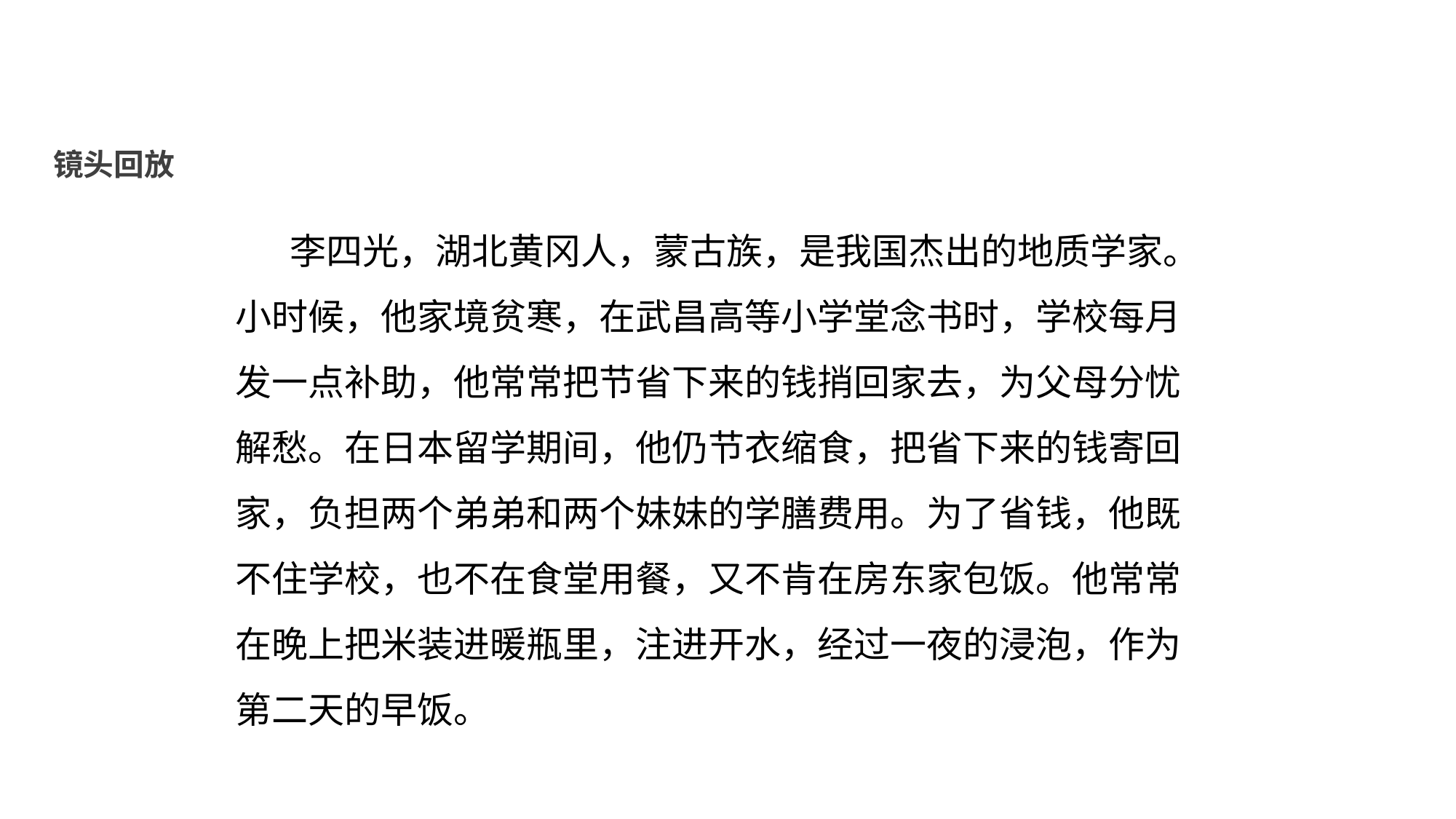

镜头回放
李四光，湖北黄冈人，蒙古族，是我国杰出的地质学家。小时候，他家境贫寒，在武昌高等小学堂念书时，学校每月发一点补助，他常常把节省下来的钱捎回家去，为父母分忧解愁。在日本留学期间，他仍节衣缩食，把省下来的钱寄回家，负担两个弟弟和两个妹妹的学膳费用。为了省钱，他既不住学校，也不在食堂用餐，又不肯在房东家包饭。他常常在晚上把米装进暖瓶里，注进开水，经过一夜的浸泡，作为第二天的早饭。